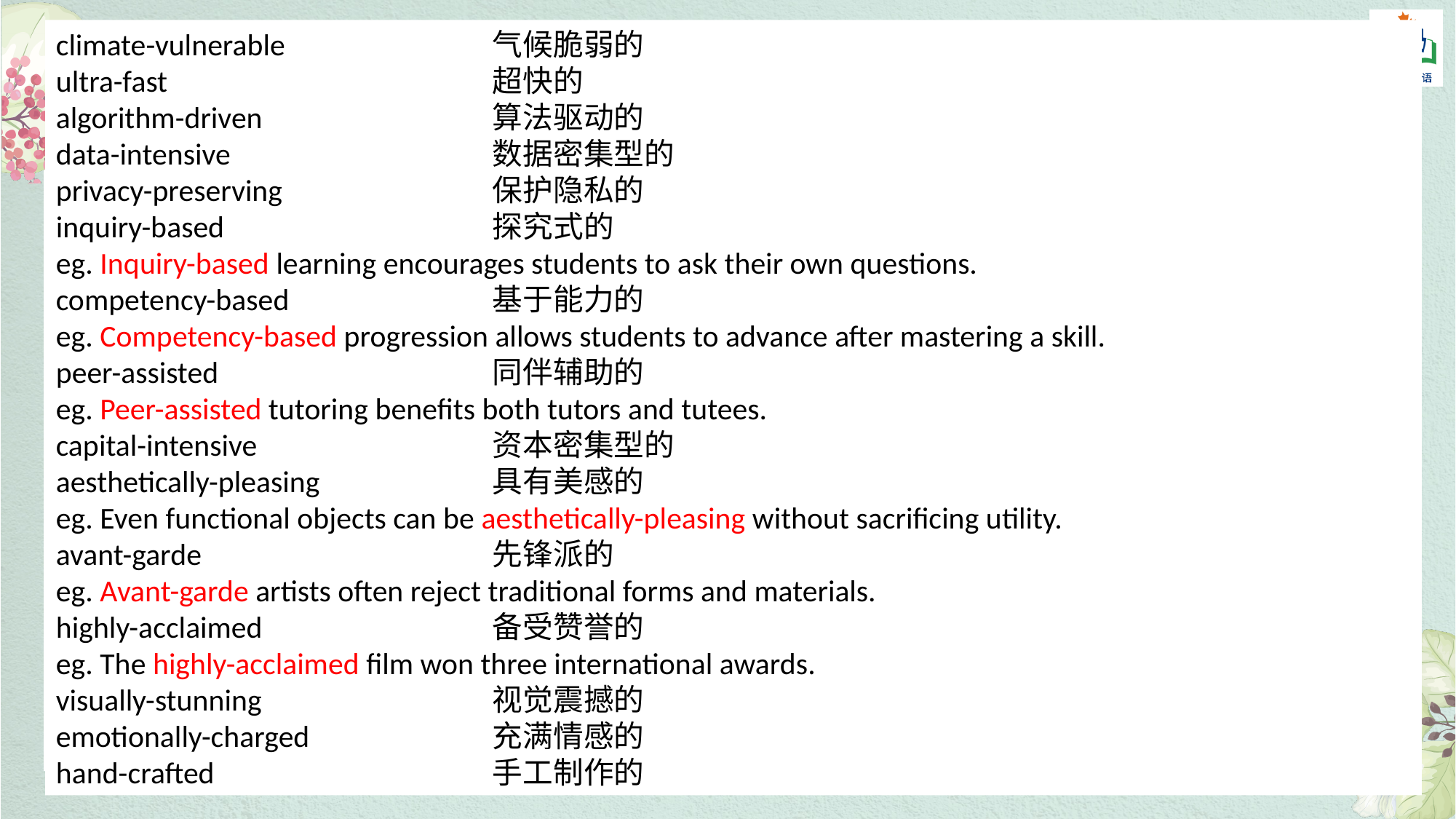

climate-vulnerable		气候脆弱的
ultra-fast			超快的
algorithm-driven			算法驱动的
data-intensive			数据密集型的
privacy-preserving		保护隐私的
inquiry-based			探究式的
eg. Inquiry-based learning encourages students to ask their own questions.
competency-based		基于能力的
eg. Competency-based progression allows students to advance after mastering a skill.
peer-assisted			同伴辅助的
eg. Peer-assisted tutoring benefits both tutors and tutees.
capital-intensive			资本密集型的
aesthetically-pleasing		具有美感的
eg. Even functional objects can be aesthetically-pleasing without sacrificing utility.
avant-garde			先锋派的
eg. Avant-garde artists often reject traditional forms and materials.
highly-acclaimed			备受赞誉的
eg. The highly-acclaimed film won three international awards.
visually-stunning			视觉震撼的
emotionally-charged		充满情感的
hand-crafted 			手工制作的